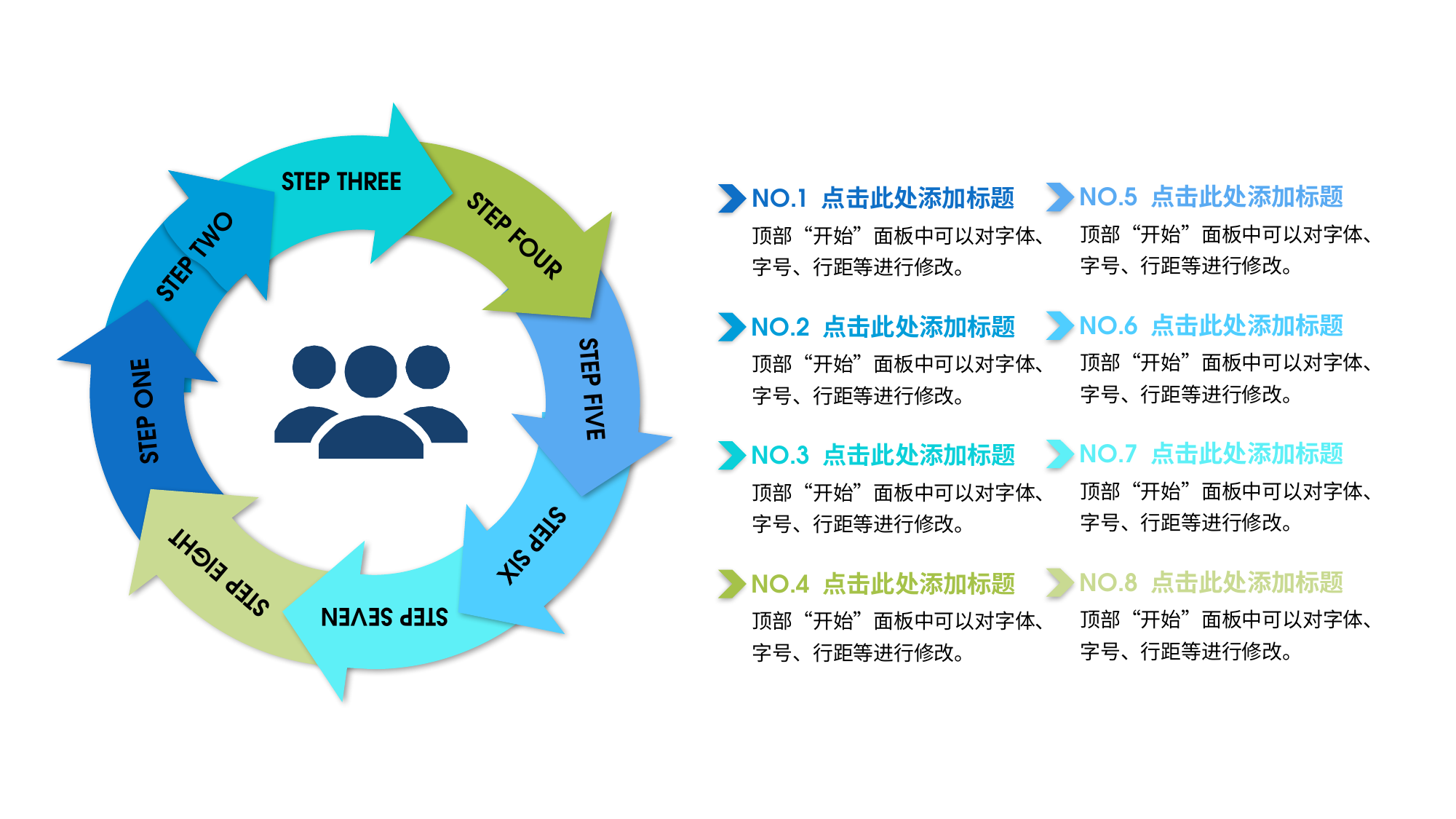

STEP THREE

NO.5 点击此处添加标题
NO.1 点击此处添加标题

顶部“开始”面板中可以对字体、字号、行距等进行修改。
顶部“开始”面板中可以对字体、字号、行距等进行修改。
STEP FOUR
STEP TWO

NO.6 点击此处添加标题
NO.2 点击此处添加标题

顶部“开始”面板中可以对字体、字号、行距等进行修改。
顶部“开始”面板中可以对字体、字号、行距等进行修改。

STEP FIVE
STEP ONE

NO.7 点击此处添加标题
NO.3 点击此处添加标题

顶部“开始”面板中可以对字体、字号、行距等进行修改。

顶部“开始”面板中可以对字体、字号、行距等进行修改。

STEP SIX
STEP EIGHT
NO.8 点击此处添加标题
NO.4 点击此处添加标题

顶部“开始”面板中可以对字体、字号、行距等进行修改。
顶部“开始”面板中可以对字体、字号、行距等进行修改。
STEP SEVEN